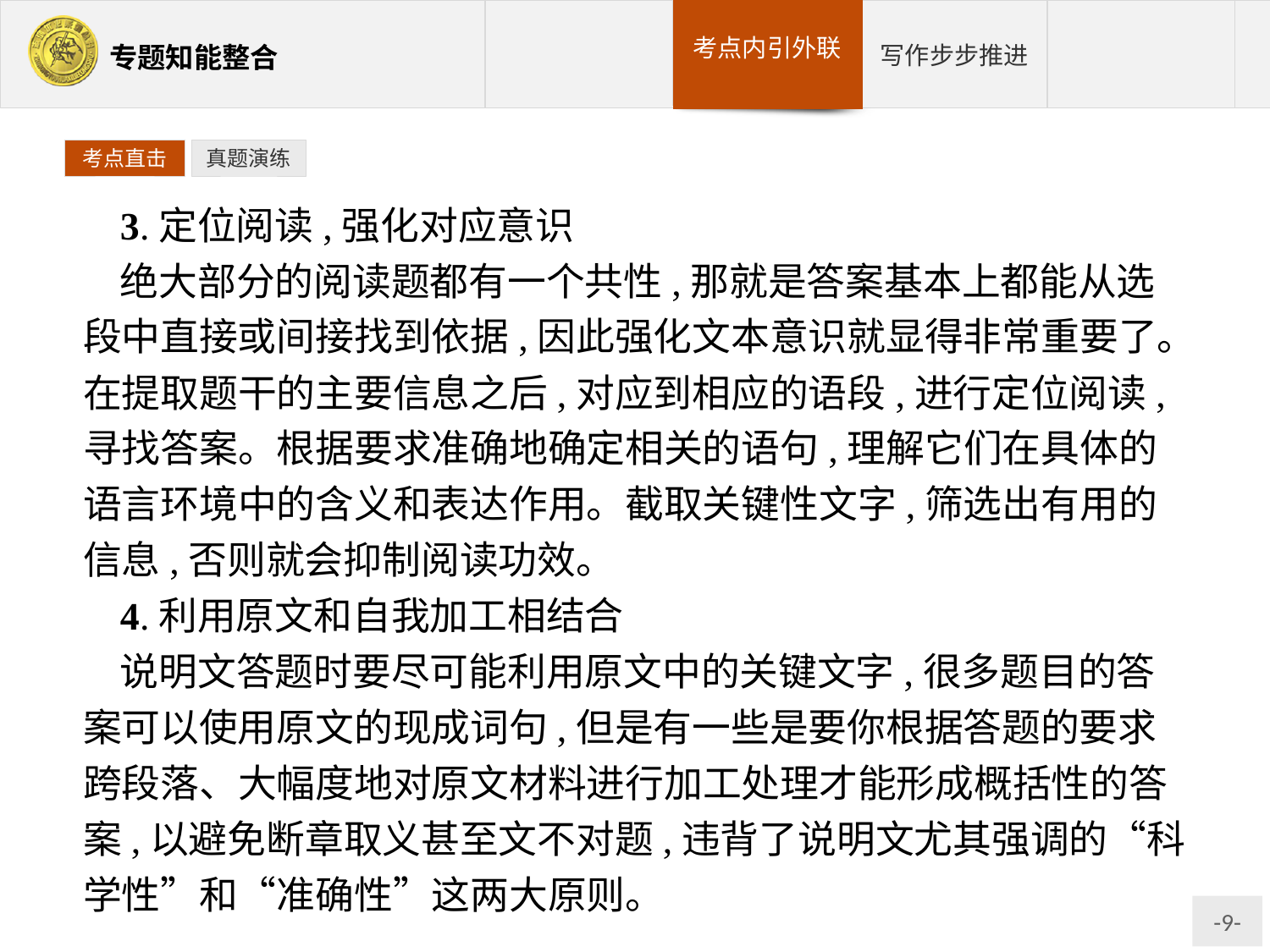

考点直击
真题演练
3.定位阅读,强化对应意识
绝大部分的阅读题都有一个共性,那就是答案基本上都能从选段中直接或间接找到依据,因此强化文本意识就显得非常重要了。在提取题干的主要信息之后,对应到相应的语段,进行定位阅读,寻找答案。根据要求准确地确定相关的语句,理解它们在具体的语言环境中的含义和表达作用。截取关键性文字,筛选出有用的信息,否则就会抑制阅读功效。
4.利用原文和自我加工相结合
说明文答题时要尽可能利用原文中的关键文字,很多题目的答案可以使用原文的现成词句,但是有一些是要你根据答题的要求跨段落、大幅度地对原文材料进行加工处理才能形成概括性的答案,以避免断章取义甚至文不对题,违背了说明文尤其强调的“科学性”和“准确性”这两大原则。